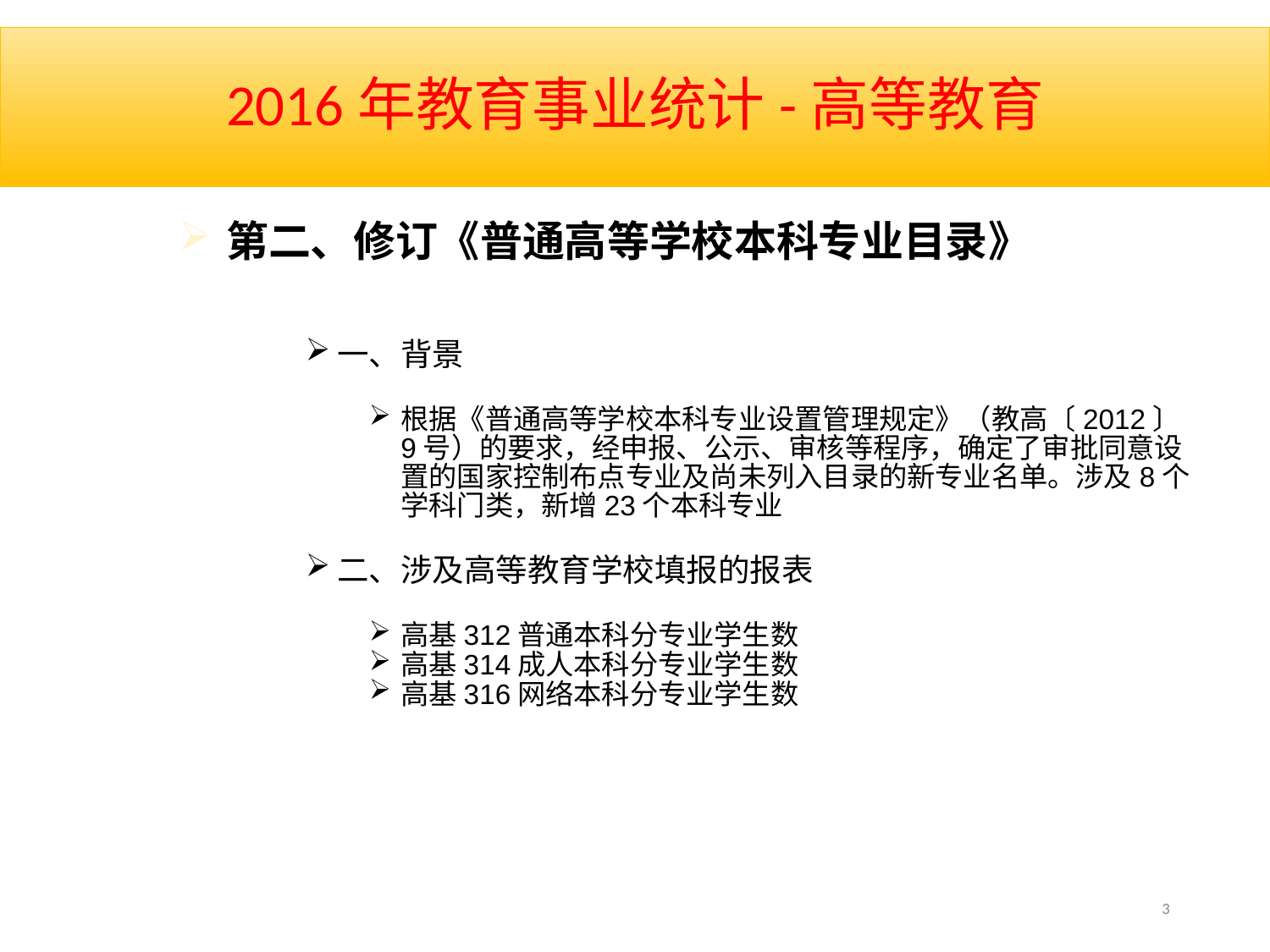

# 2016年教育事业统计-高等教育
第二、修订《普通高等学校本科专业目录》

一、背景

根据《普通高等学校本科专业设置管理规定》（教高〔2012〕9号）的要求，经申报、公示、审核等程序，确定了审批同意设置的国家控制布点专业及尚未列入目录的新专业名单。涉及8个学科门类，新增23个本科专业

二、涉及高等教育学校填报的报表

高基312普通本科分专业学生数
高基314成人本科分专业学生数
高基316网络本科分专业学生数
3